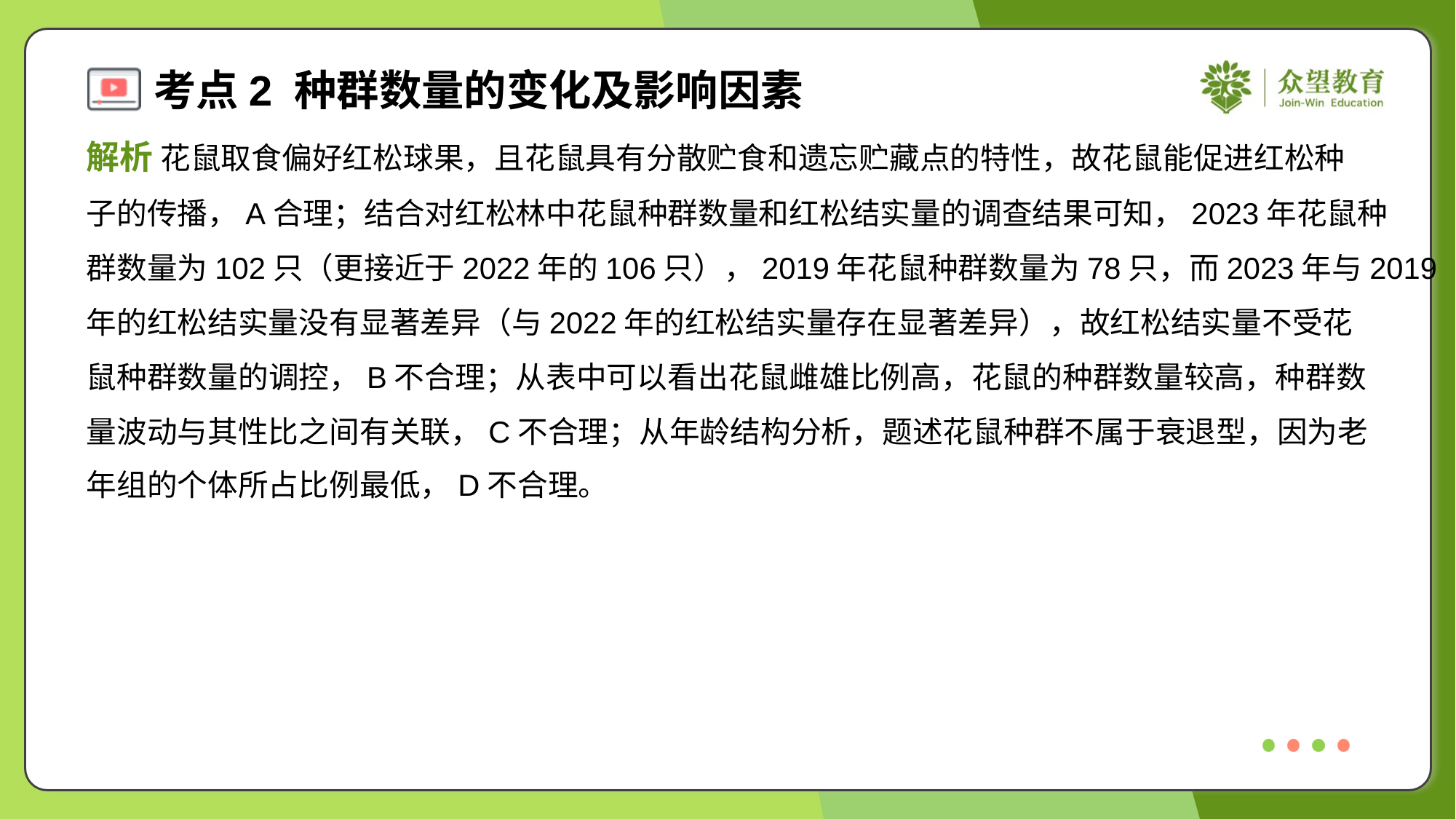

解析 花鼠取食偏好红松球果，且花鼠具有分散贮食和遗忘贮藏点的特性，故花鼠能促进红松种
子的传播，A合理；结合对红松林中花鼠种群数量和红松结实量的调查结果可知，2023年花鼠种
群数量为102只（更接近于2022年的106只），2019年花鼠种群数量为78只，而2023年与2019
年的红松结实量没有显著差异（与2022年的红松结实量存在显著差异），故红松结实量不受花
鼠种群数量的调控，B不合理；从表中可以看出花鼠雌雄比例高，花鼠的种群数量较高，种群数
量波动与其性比之间有关联，C不合理；从年龄结构分析，题述花鼠种群不属于衰退型，因为老
年组的个体所占比例最低，D不合理。